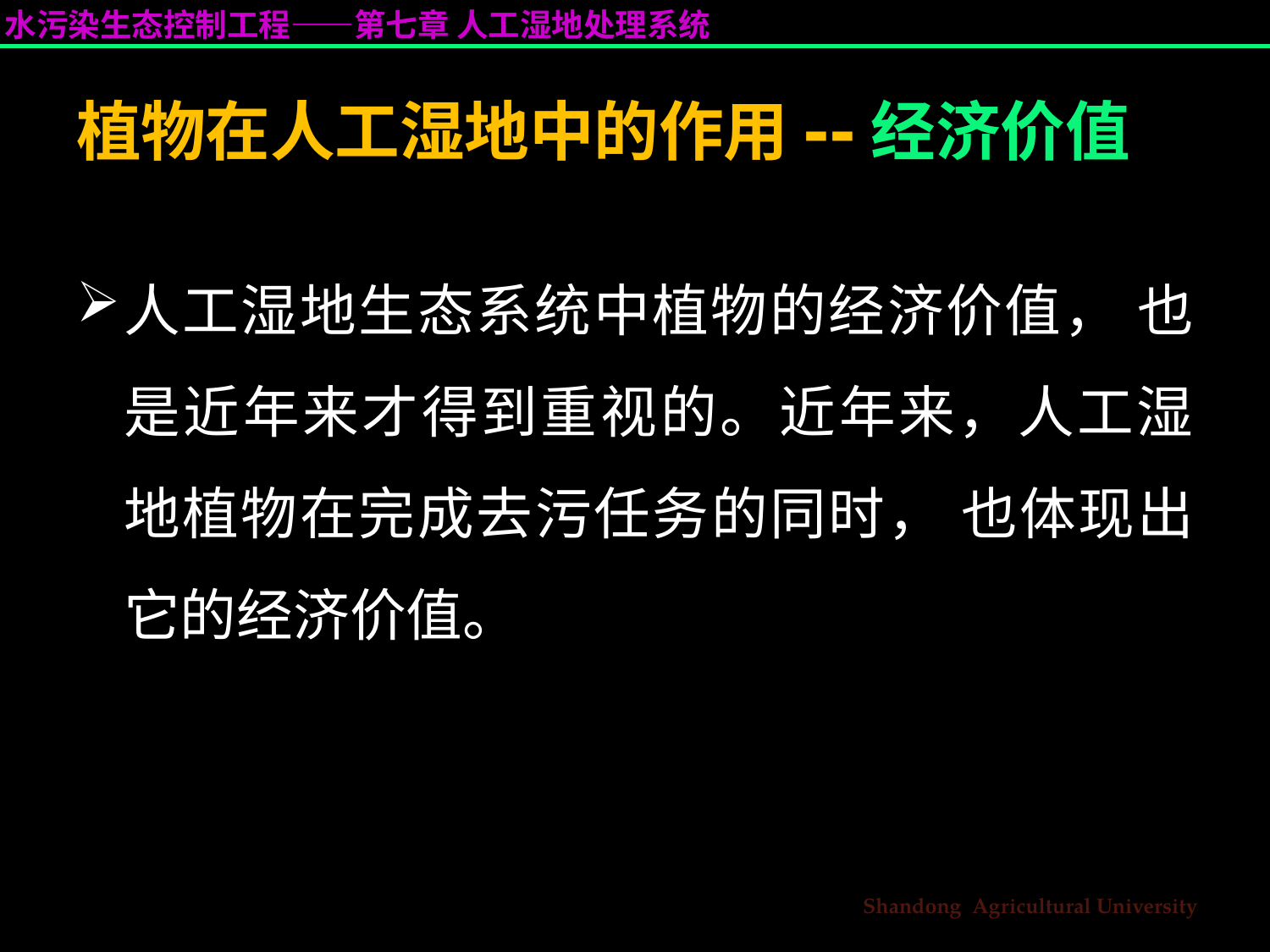

植物在人工湿地中的作用--经济价值
人工湿地生态系统中植物的经济价值， 也是近年来才得到重视的。近年来，人工湿地植物在完成去污任务的同时， 也体现出它的经济价值。